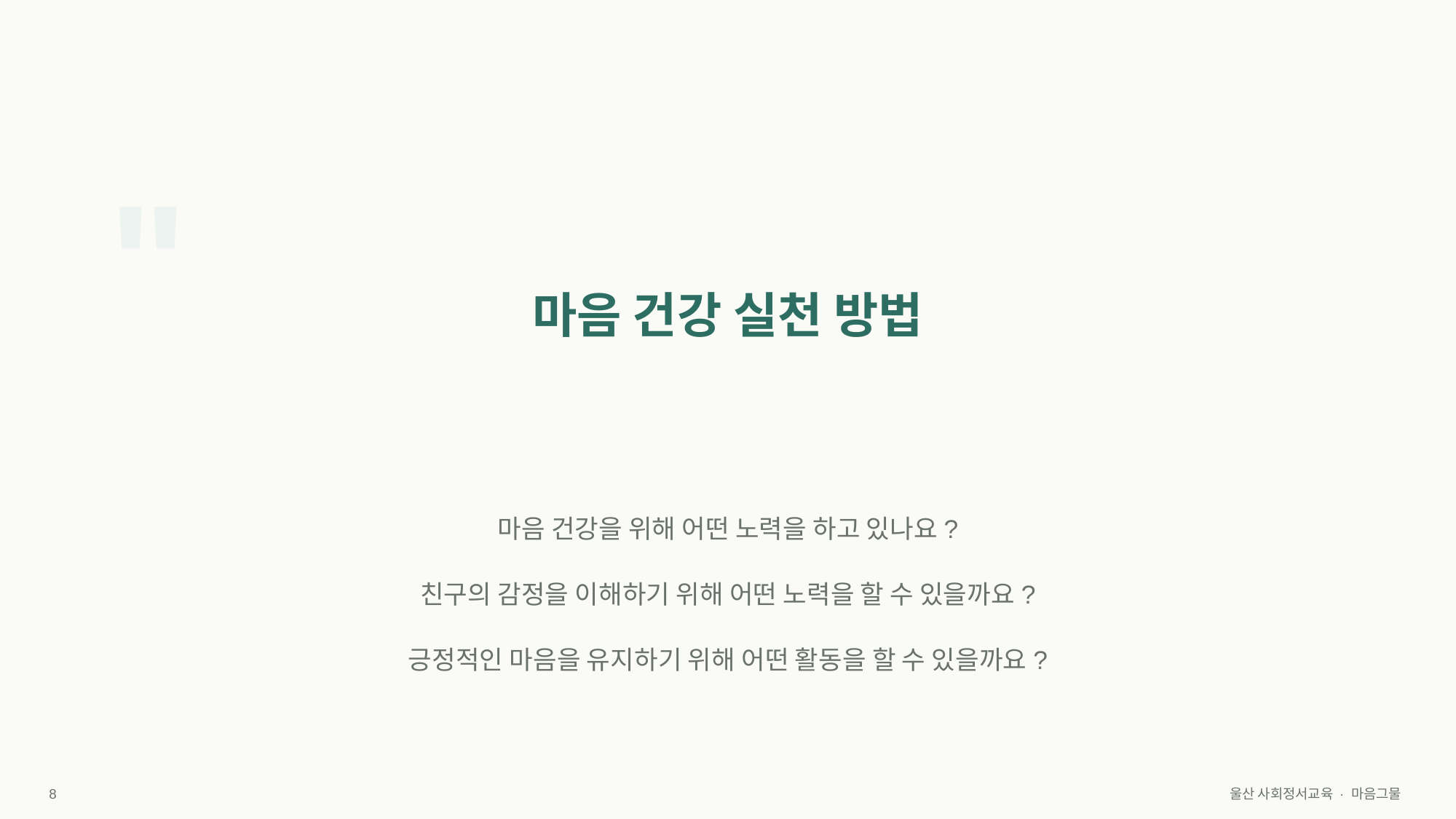

"
마음 건강 실천 방법
마음 건강을 위해 어떤 노력을 하고 있나요?
친구의 감정을 이해하기 위해 어떤 노력을 할 수 있을까요?
긍정적인 마음을 유지하기 위해 어떤 활동을 할 수 있을까요?
8
울산 사회정서교육 · 마음그물